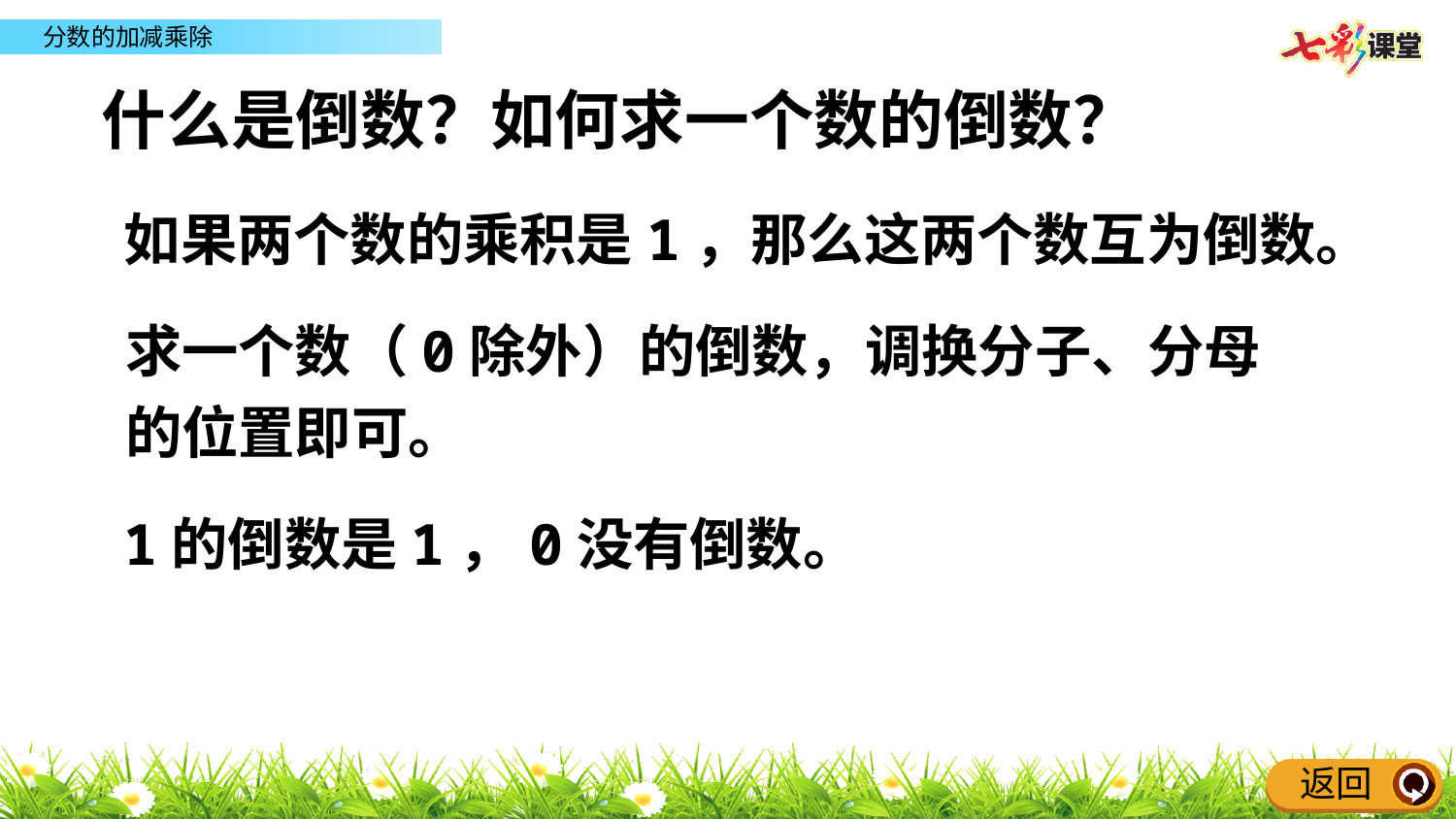

什么是倒数？如何求一个数的倒数？
如果两个数的乘积是1，那么这两个数互为倒数。
求一个数（0除外）的倒数，调换分子、分母的位置即可。
1的倒数是1，0没有倒数。